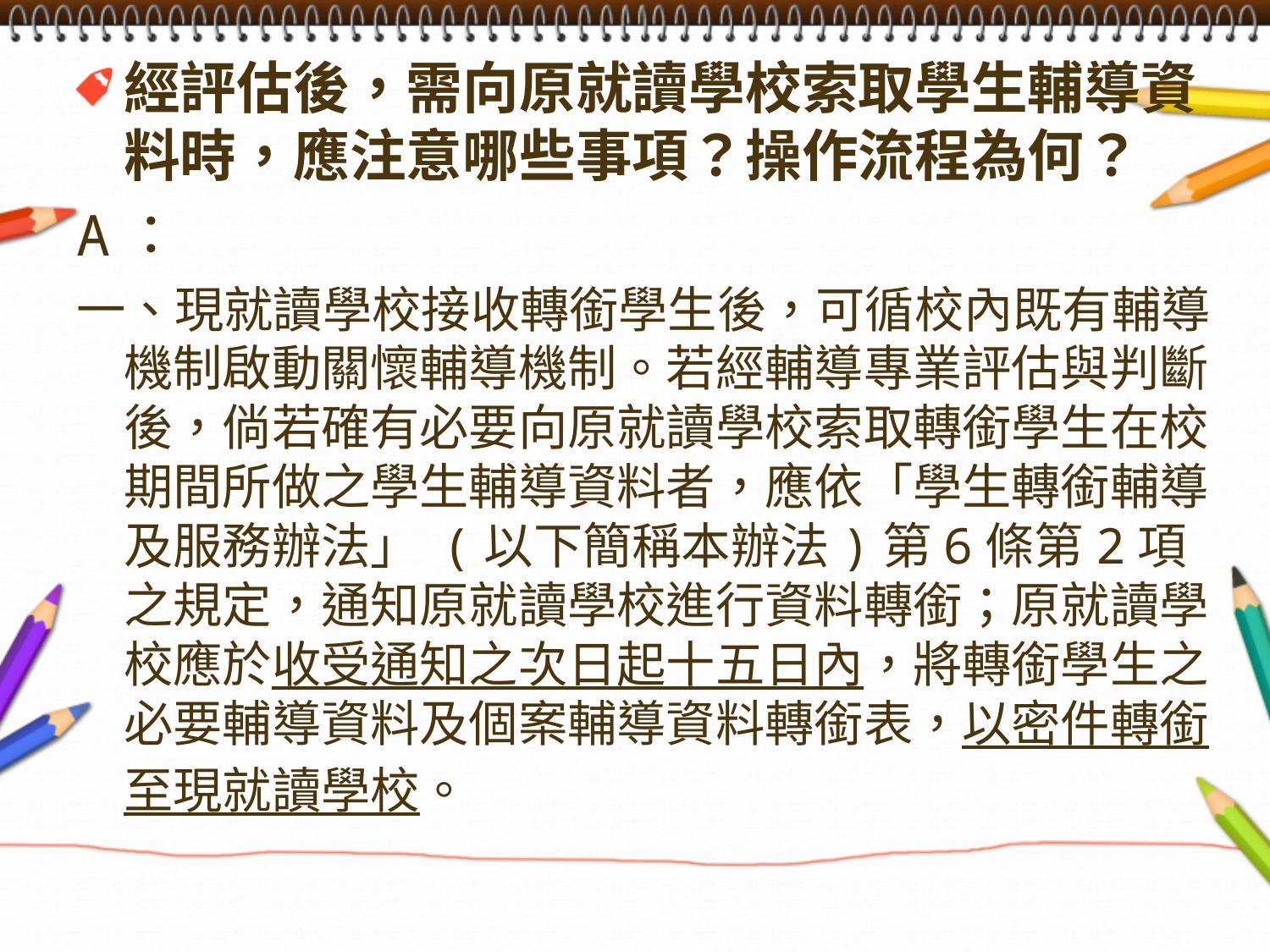

經評估後，需向原就讀學校索取學生輔導資料時，應注意哪些事項？操作流程為何？
A：
一、現就讀學校接收轉銜學生後，可循校內既有輔導機制啟動關懷輔導機制。若經輔導專業評估與判斷後，倘若確有必要向原就讀學校索取轉銜學生在校期間所做之學生輔導資料者，應依「學生轉銜輔導及服務辦法」 (以下簡稱本辦法)第6條第2項之規定，通知原就讀學校進行資料轉銜；原就讀學校應於收受通知之次日起十五日內，將轉銜學生之必要輔導資料及個案輔導資料轉銜表，以密件轉銜至現就讀學校。